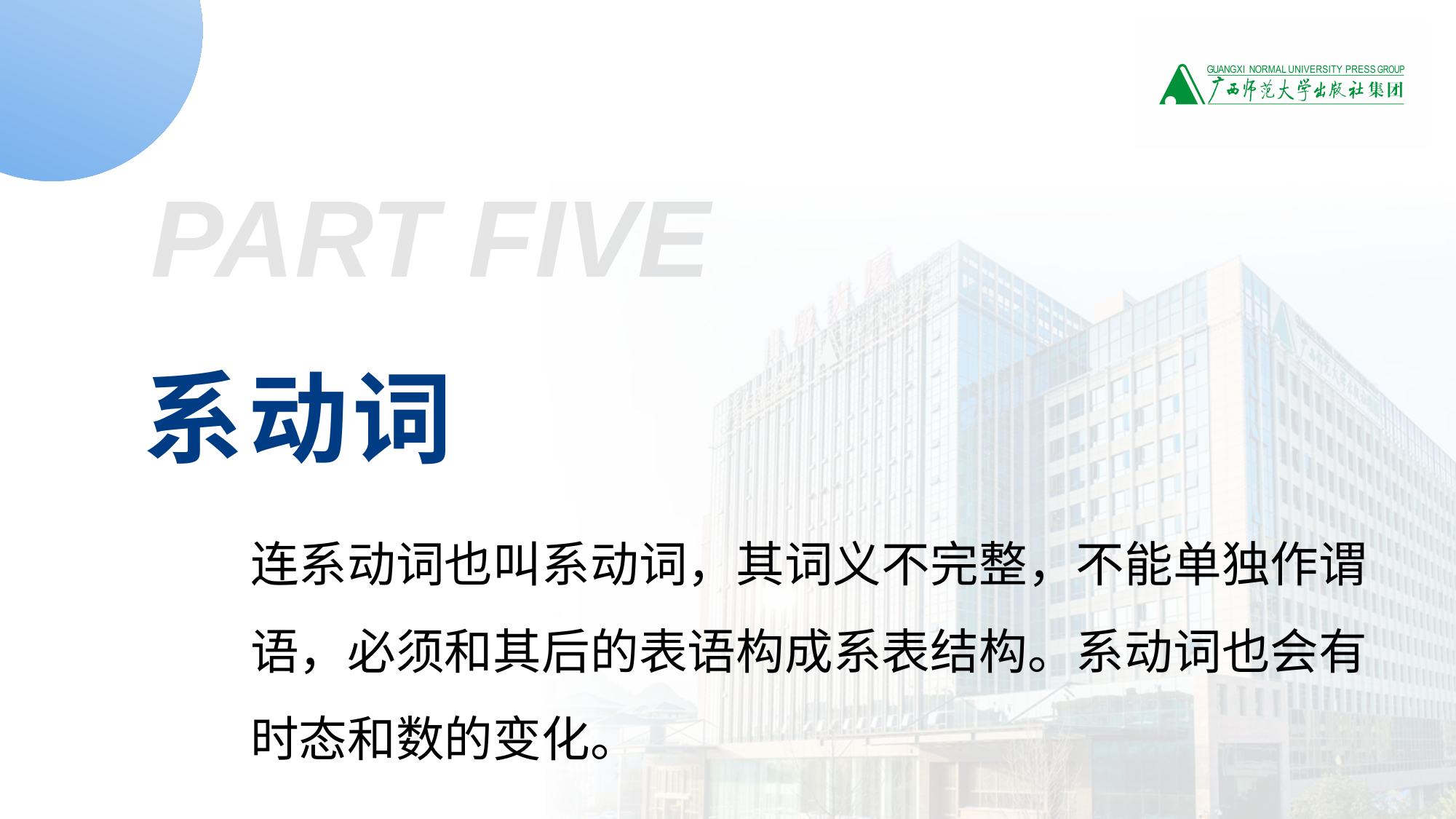

PART FIVE
系动词
连系动词也叫系动词，其词义不完整，不能单独作谓语，必须和其后的表语构成系表结构。系动词也会有时态和数的变化。